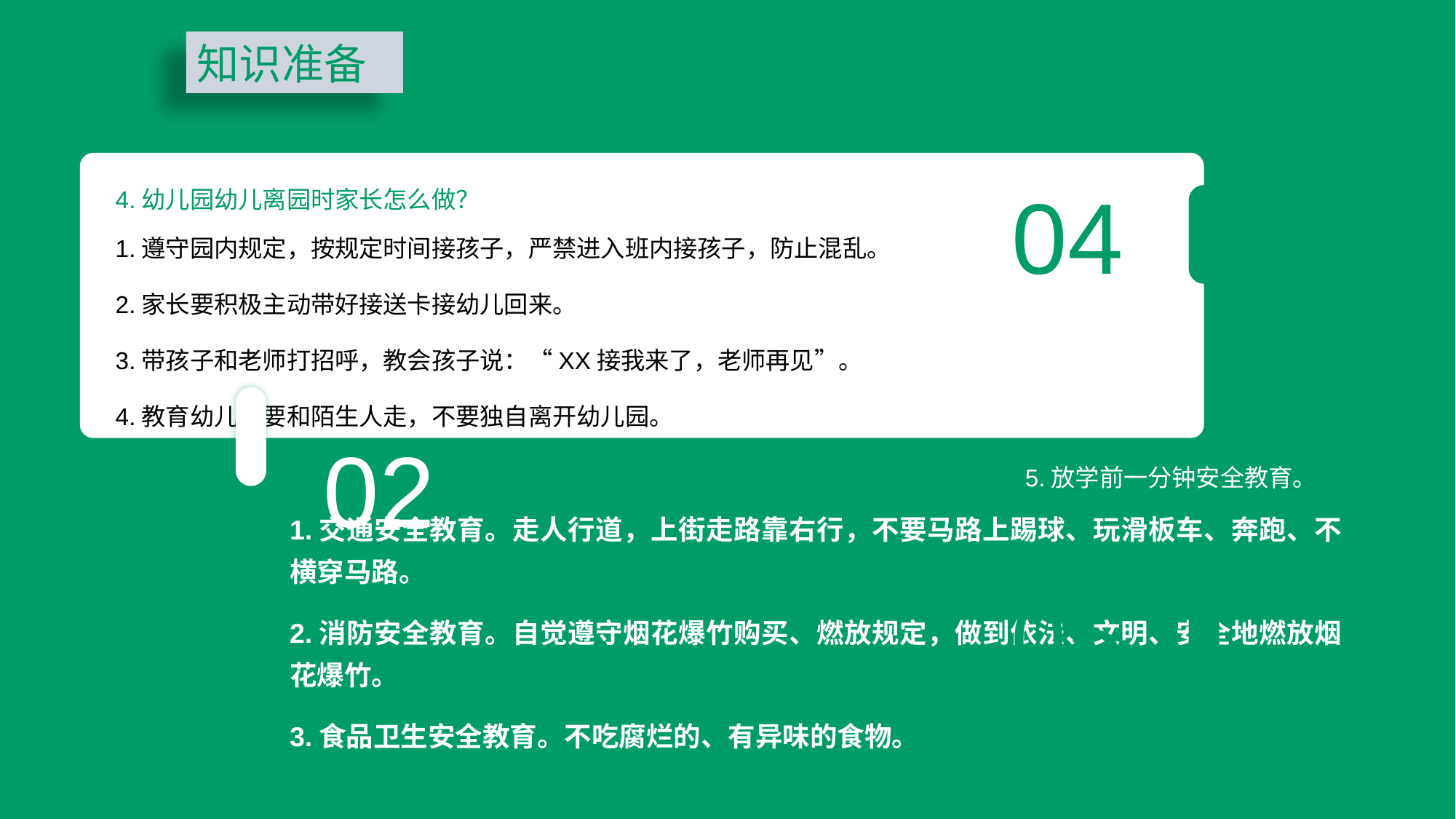

知识准备

04
4.幼儿园幼儿离园时家长怎么做？

1.遵守园内规定，按规定时间接孩子，严禁进入班内接孩子，防止混乱。
2.家长要积极主动带好接送卡接幼儿回来。
3.带孩子和老师打招呼，教会孩子说：“XX接我来了，老师再见”。
4.教育幼儿不要和陌生人走，不要独自离开幼儿园。

02

5.放学前一分钟安全教育。
1.交通安全教育。走人行道，上街走路靠右行，不要马路上踢球、玩滑板车、奔跑、不横穿马路。
2.消防安全教育。自觉遵守烟花爆竹购买、燃放规定，做到依法、文明、安全地燃放烟花爆竹。
3.食品卫生安全教育。不吃腐烂的、有异味的食物。
05